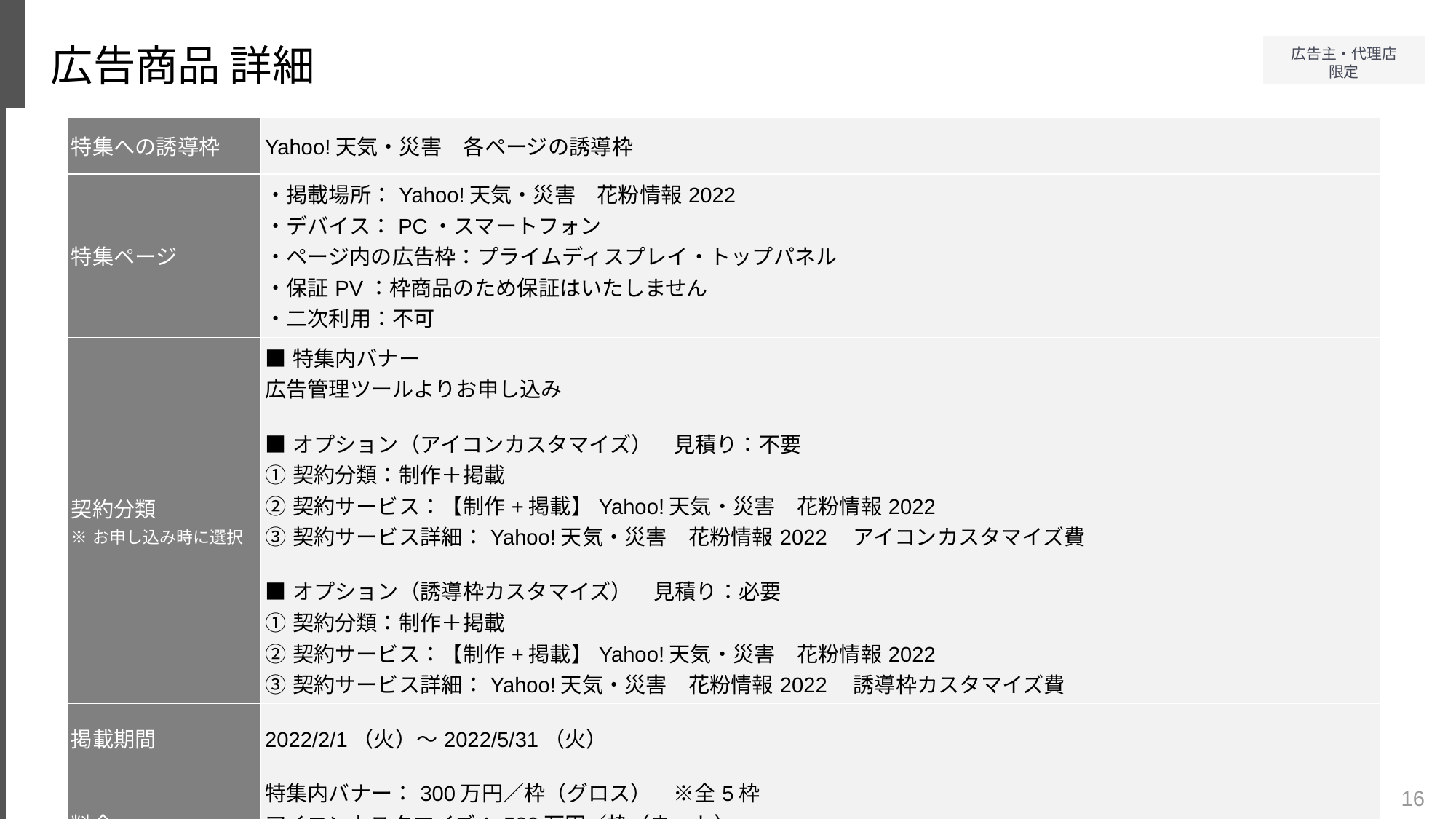

広告商品 詳細
| 特集への誘導枠 | Yahoo!天気・災害　各ページの誘導枠 |
| --- | --- |
| 特集ページ | ・掲載場所：Yahoo!天気・災害　花粉情報2022 ・デバイス：PC・スマートフォン ・ページ内の広告枠：プライムディスプレイ・トップパネル ・保証PV：枠商品のため保証はいたしません ・二次利用：不可 |
| 契約分類 ※お申し込み時に選択 | ■特集内バナー 広告管理ツールよりお申し込み ■オプション（アイコンカスタマイズ）　見積り：不要 ①契約分類：制作＋掲載 ②契約サービス：【制作+掲載】Yahoo!天気・災害　花粉情報2022 ③契約サービス詳細：Yahoo!天気・災害　花粉情報2022　アイコンカスタマイズ費 ■オプション（誘導枠カスタマイズ）　見積り：必要 ①契約分類：制作＋掲載 ②契約サービス：【制作+掲載】Yahoo!天気・災害　花粉情報2022 ③契約サービス詳細：Yahoo!天気・災害　花粉情報2022　誘導枠カスタマイズ費 |
| 掲載期間 | 2022/2/1（火）～2022/5/31（火） |
| 料金 | 特集内バナー：300万円／枠（グロス）　※全5枠 アイコンカスタマイズ：500万円／枠（ネット）　 誘導枠カスタマイズ：500万円～（ネット）　※掲載期間によって変動 |
16